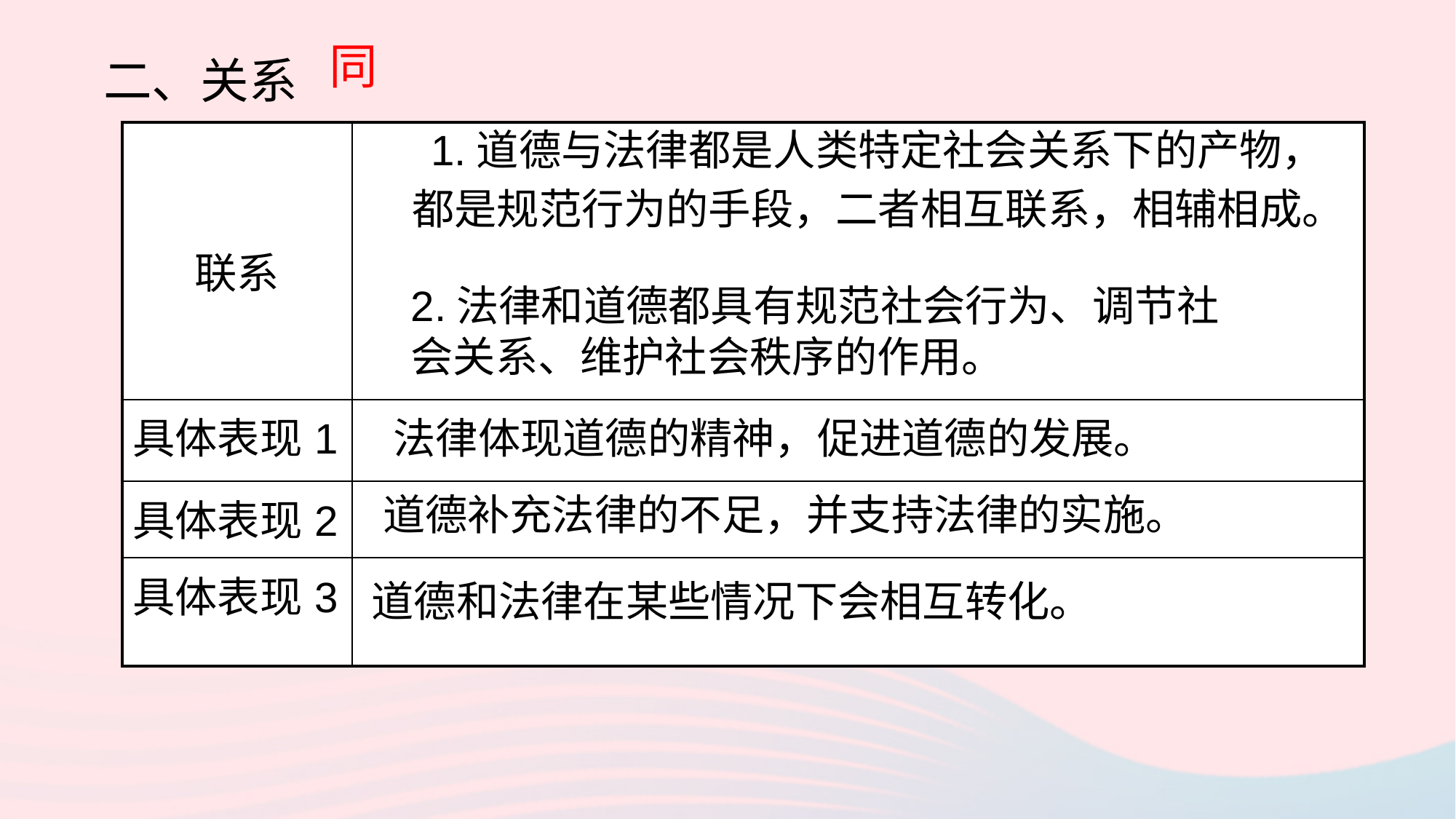

同
二、关系
          1.道德与法律都是人类特定社会关系下的产物，
     都是规范行为的手段，二者相互联系，相辅相成。

| 联系 |  |
| --- | --- |
| 具体表现1 |  |
| 具体表现2 |  |
| 具体表现3 |  |
2.法律和道德都具有规范社会行为、调节社会关系、维护社会秩序的作用。
法律体现道德的精神，促进道德的发展。
 道德补充法律的不足，并支持法律的实施。

道德和法律在某些情况下会相互转化。